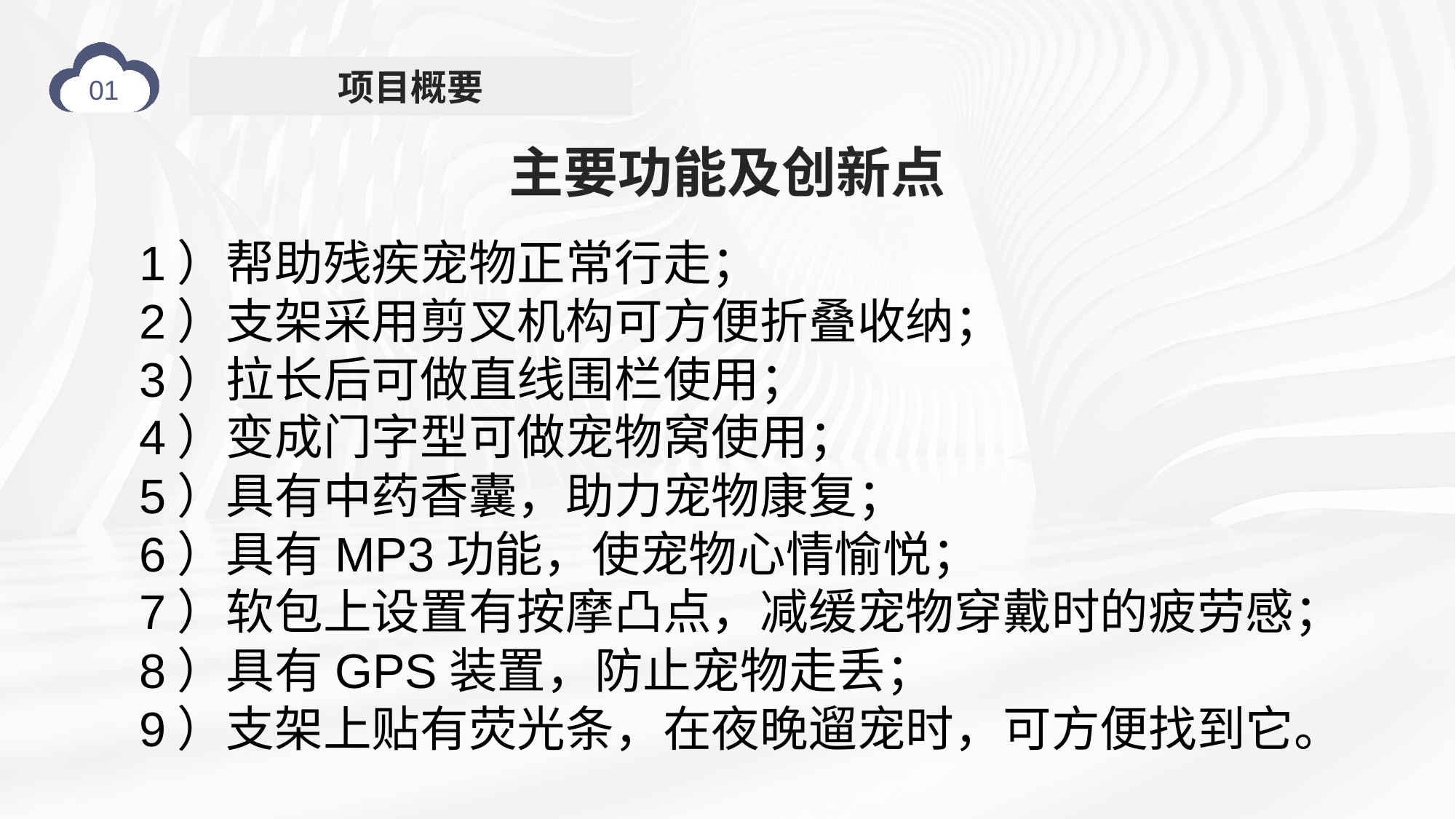

项目概要
主要功能及创新点

1）帮助残疾宠物正常行走；
2）支架采用剪叉机构可方便折叠收纳；
3）拉长后可做直线围栏使用；
4）变成门字型可做宠物窝使用；
5）具有中药香囊，助力宠物康复；
6）具有MP3功能，使宠物心情愉悦；
7）软包上设置有按摩凸点，减缓宠物穿戴时的疲劳感；
8）具有GPS装置，防止宠物走丢；
9）支架上贴有荧光条，在夜晚遛宠时，可方便找到它。